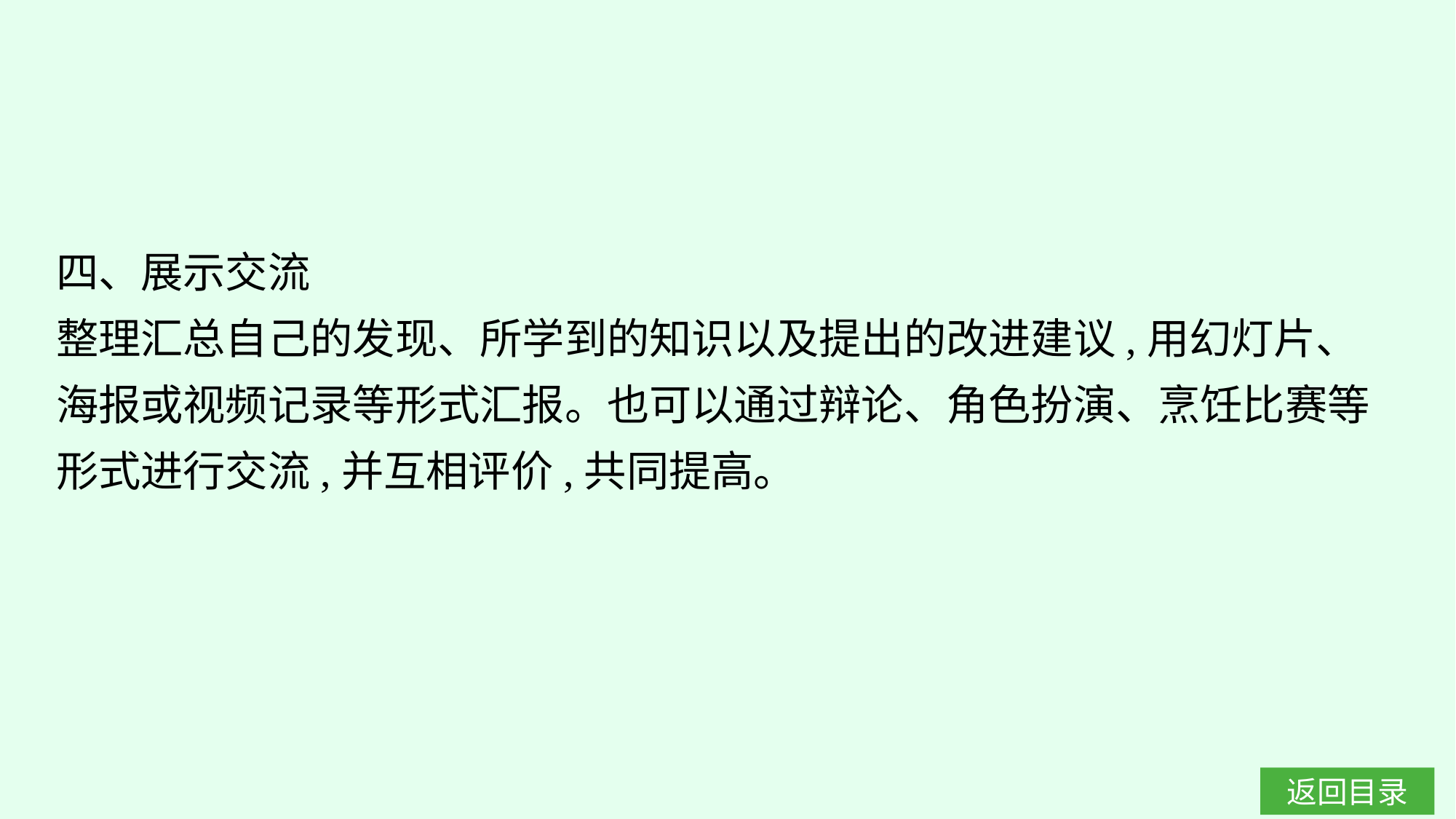

四、展示交流
整理汇总自己的发现、所学到的知识以及提出的改进建议,用幻灯片、海报或视频记录等形式汇报。也可以通过辩论、角色扮演、烹饪比赛等形式进行交流,并互相评价,共同提高。